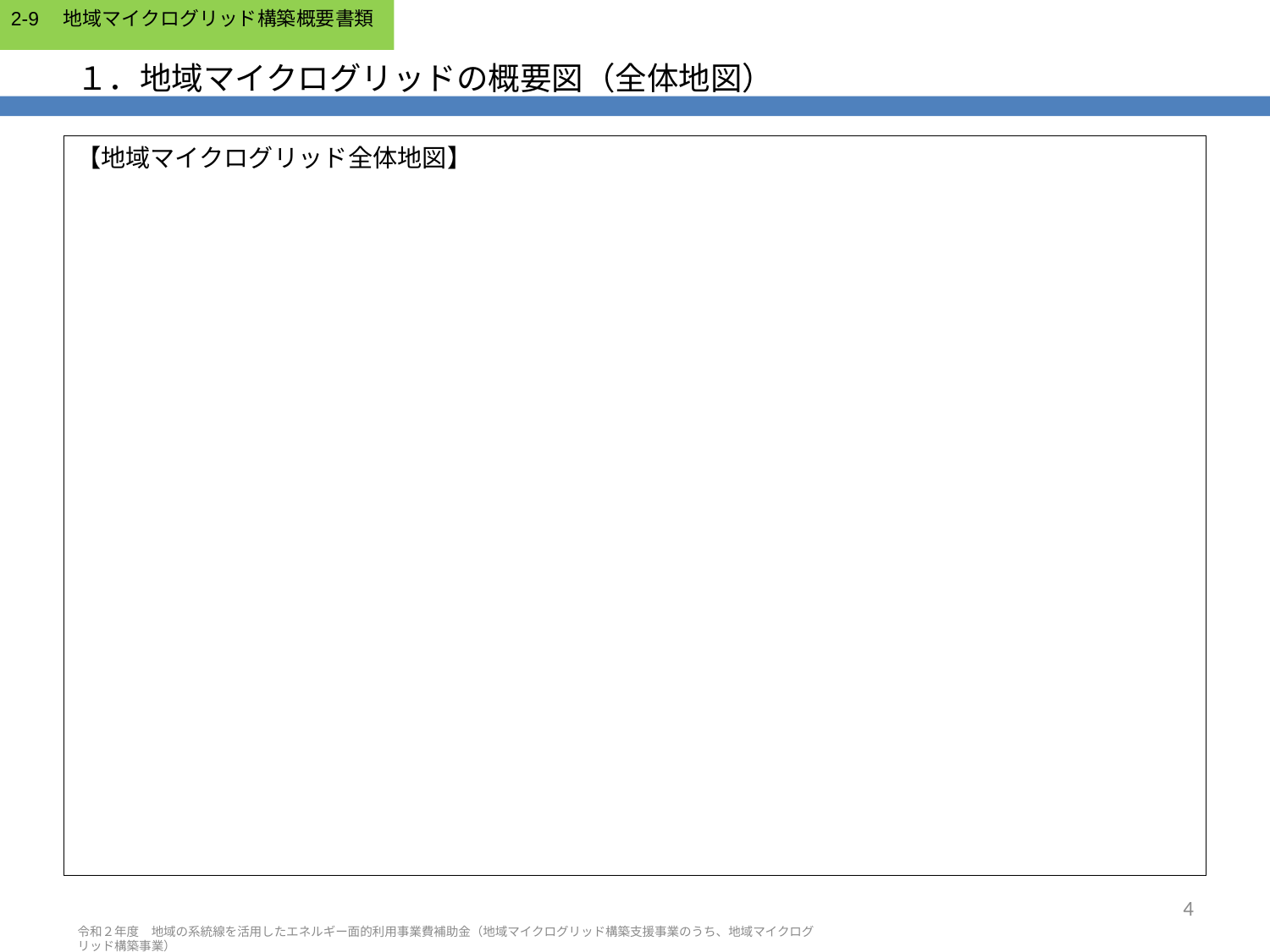

2-9　地域マイクログリッド構築概要書類
# １．地域マイクログリッドの概要図（全体地図）
【地域マイクログリッド全体地図】

4
令和２年度　地域の系統線を活用したエネルギー面的利用事業費補助金（地域マイクログリッド構築支援事業のうち、地域マイクログリッド構築事業）